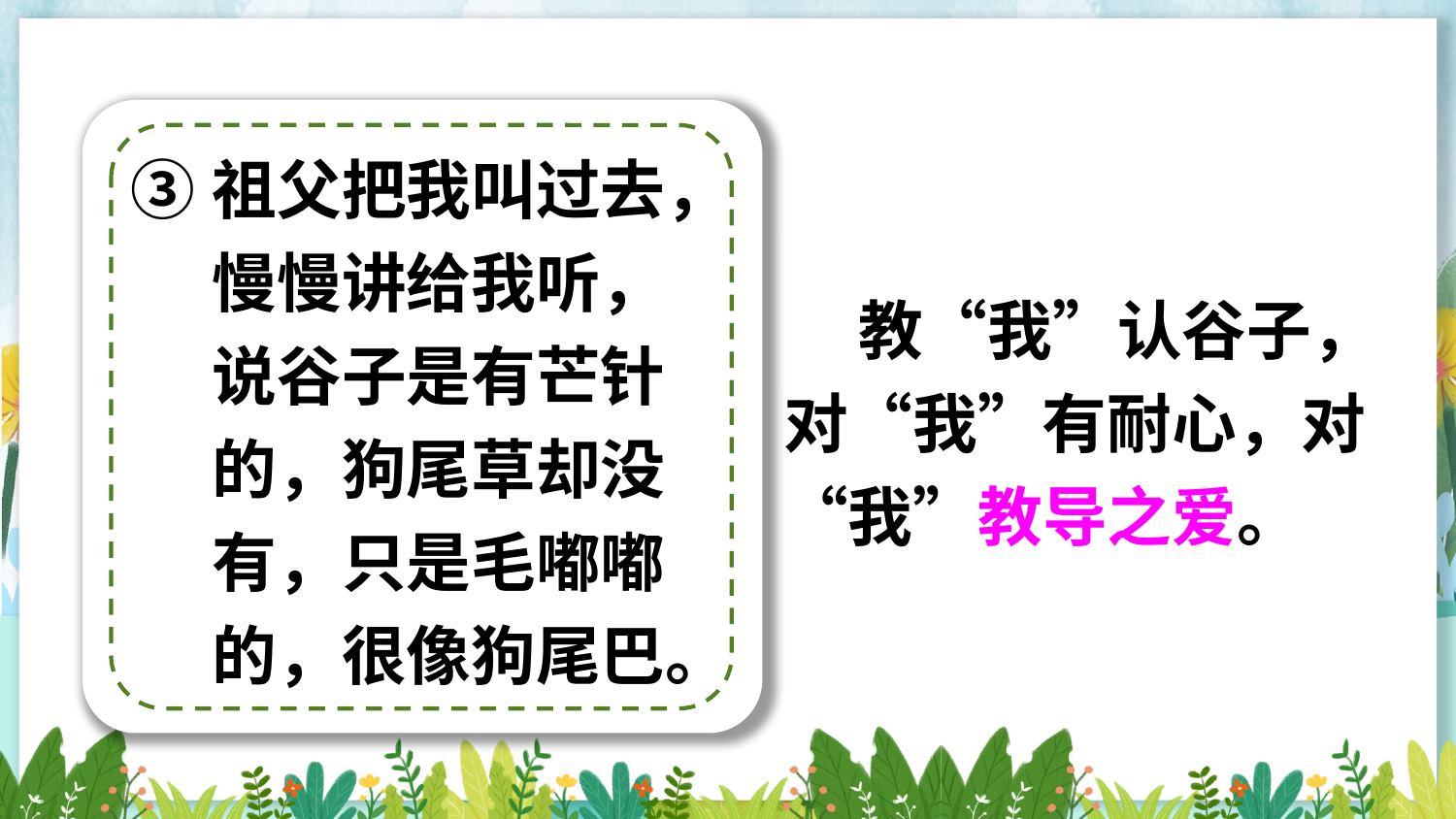

祖父把我叫过去，慢慢讲给我听，说谷子是有芒针的，狗尾草却没有，只是毛嘟嘟的，很像狗尾巴。
    教“我”认谷子，对“我”有耐心，对“我”教导之爱。